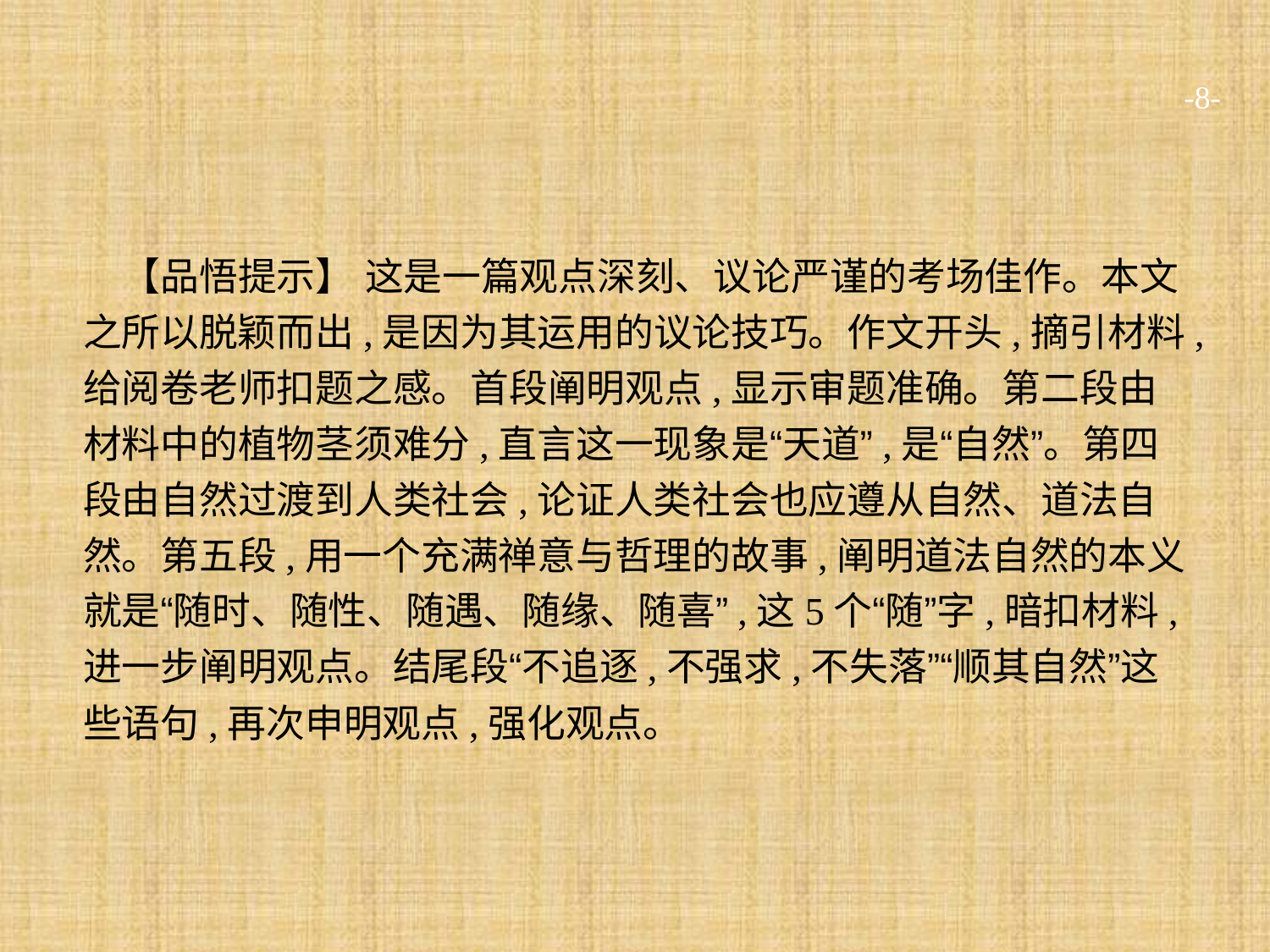

-8-
【品悟提示】 这是一篇观点深刻、议论严谨的考场佳作。本文之所以脱颖而出,是因为其运用的议论技巧。作文开头,摘引材料,给阅卷老师扣题之感。首段阐明观点,显示审题准确。第二段由材料中的植物茎须难分,直言这一现象是“天道”,是“自然”。第四段由自然过渡到人类社会,论证人类社会也应遵从自然、道法自然。第五段,用一个充满禅意与哲理的故事,阐明道法自然的本义就是“随时、随性、随遇、随缘、随喜”,这5个“随”字,暗扣材料,进一步阐明观点。结尾段“不追逐,不强求,不失落”“顺其自然”这些语句,再次申明观点,强化观点。